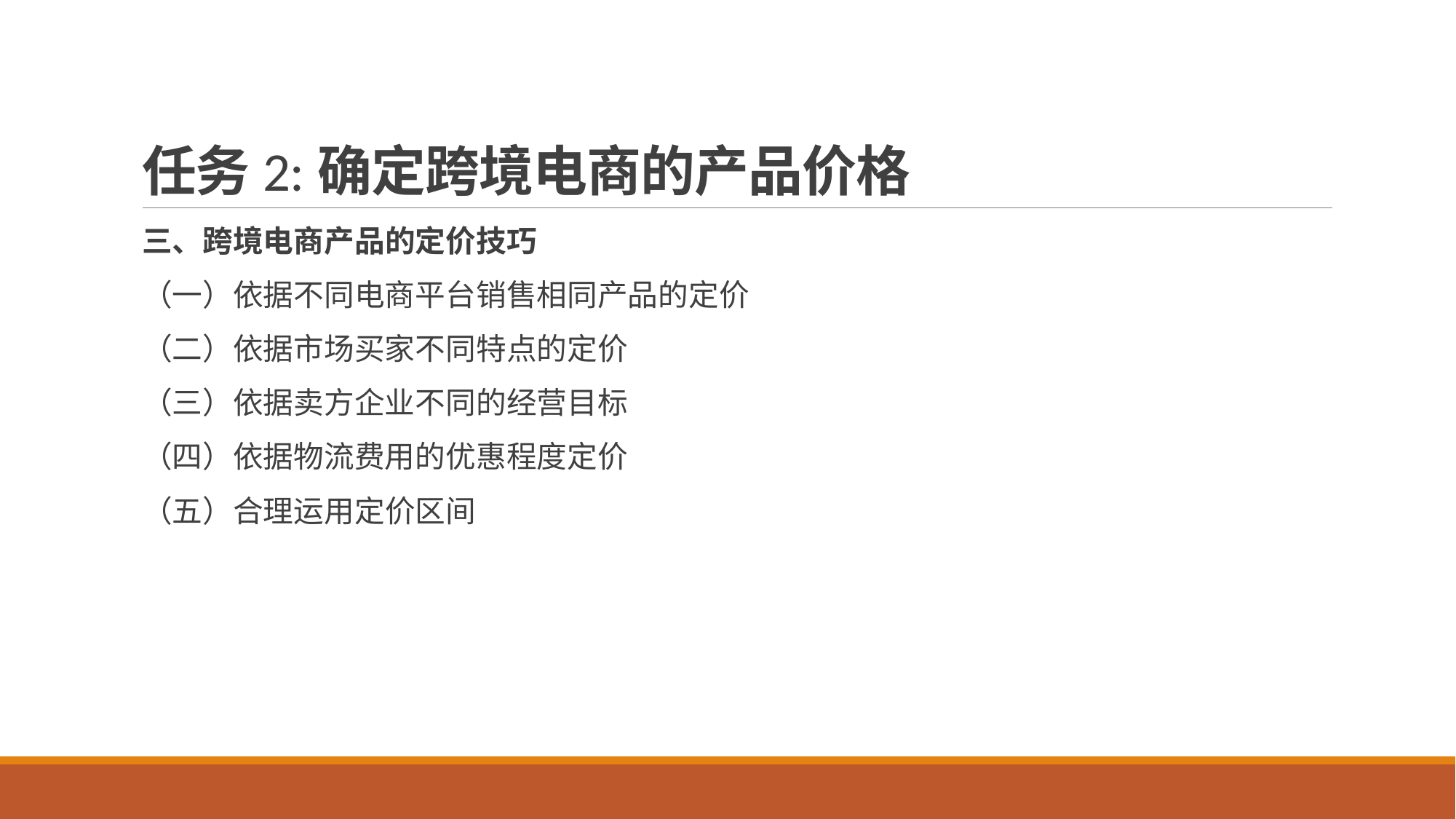

# 任务2:确定跨境电商的产品价格
三、跨境电商产品的定价技巧
（一）依据不同电商平台销售相同产品的定价
（二）依据市场买家不同特点的定价
（三）依据卖方企业不同的经营目标
（四）依据物流费用的优惠程度定价
（五）合理运用定价区间